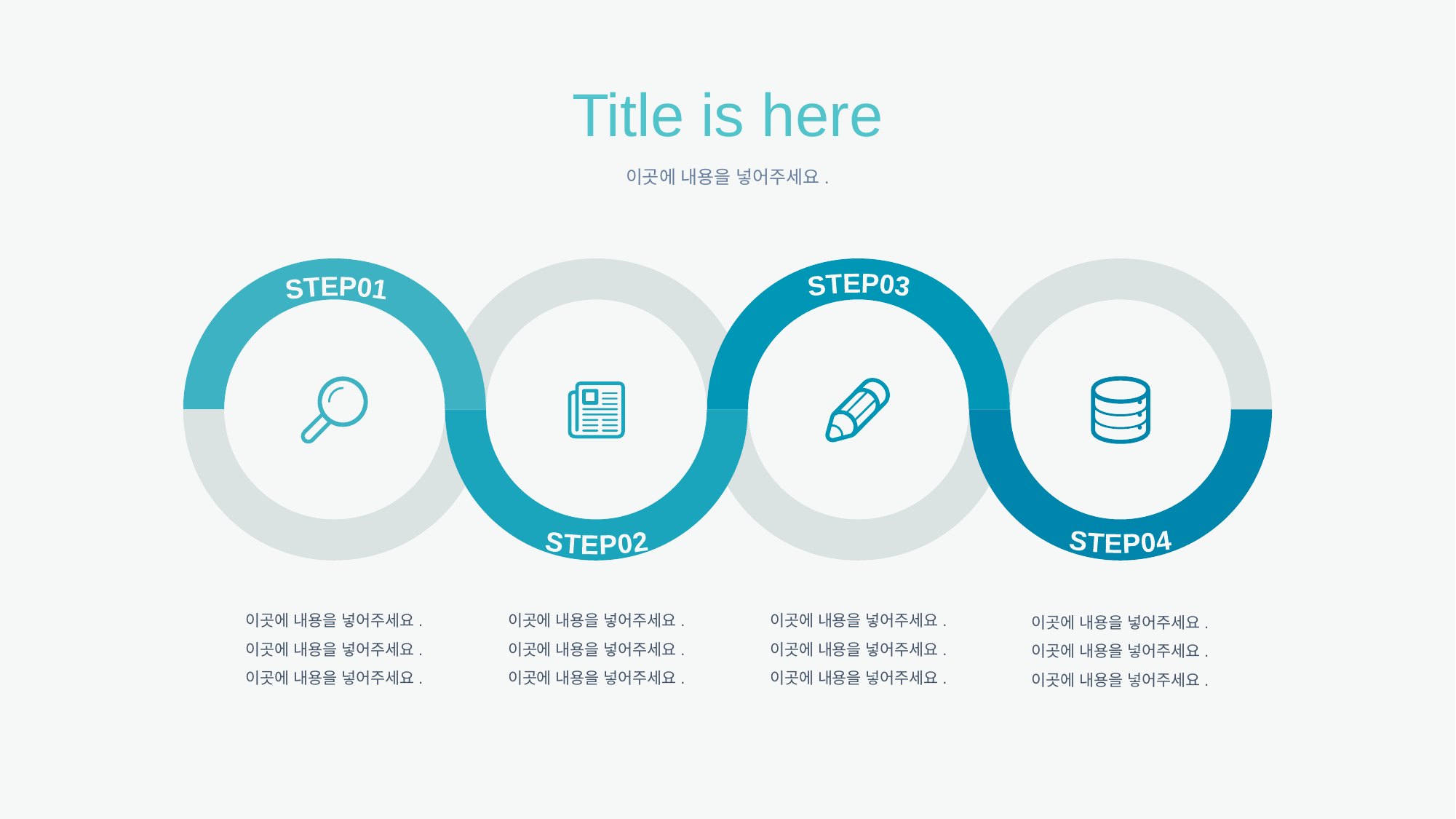

Title is here
이곳에 내용을 넣어주세요.

STEP03
STEP01

STEP04
STEP02
이곳에 내용을 넣어주세요.
이곳에 내용을 넣어주세요.
이곳에 내용을 넣어주세요.
이곳에 내용을 넣어주세요.
이곳에 내용을 넣어주세요.
이곳에 내용을 넣어주세요.
이곳에 내용을 넣어주세요.
이곳에 내용을 넣어주세요.
이곳에 내용을 넣어주세요.
이곳에 내용을 넣어주세요.
이곳에 내용을 넣어주세요.
이곳에 내용을 넣어주세요.